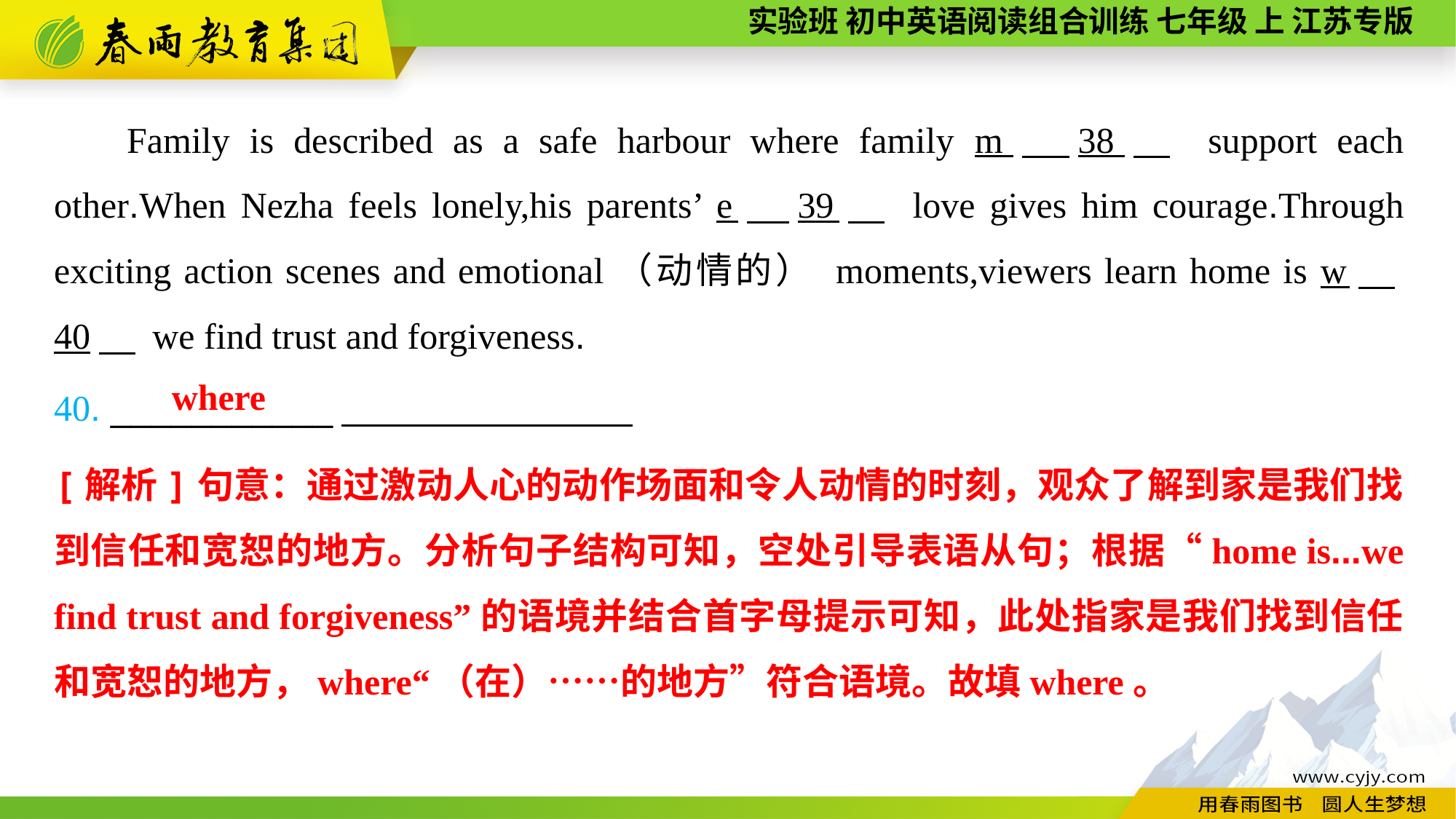

Family is described as a safe harbour where family m　38　 support each other.When Nezha feels lonely,his parents’ e　39　 love gives him courage.Through exciting action scenes and emotional（动情的） moments,viewers learn home is w　40　 we find trust and forgiveness.
40. ___________
where
[解析]句意：通过激动人心的动作场面和令人动情的时刻，观众了解到家是我们找到信任和宽恕的地方。分析句子结构可知，空处引导表语从句；根据“home is...we find trust and forgiveness”的语境并结合首字母提示可知，此处指家是我们找到信任和宽恕的地方，where“（在）……的地方”符合语境。故填where。